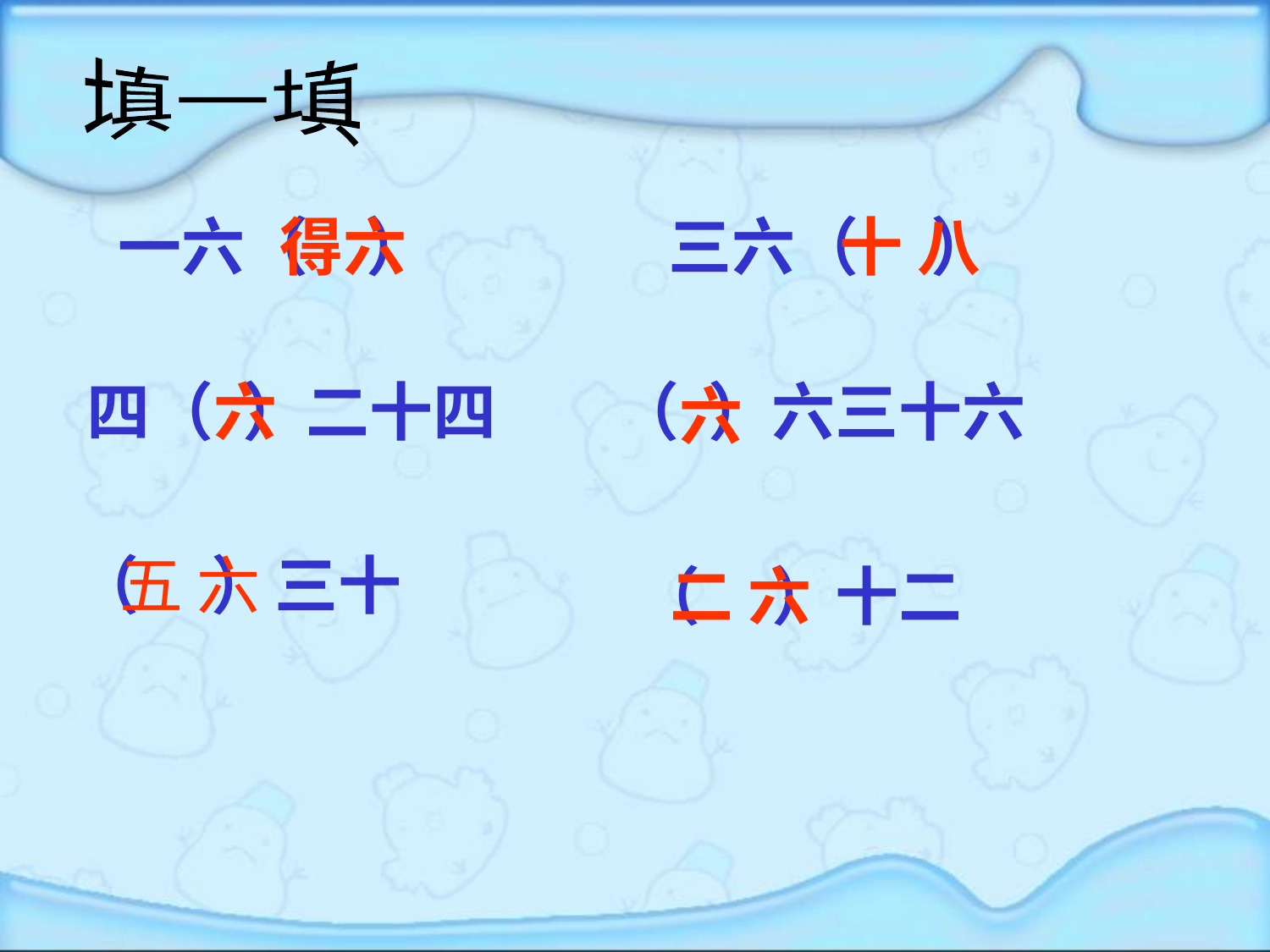

填一填
一六（    ）
得六
三六（     ）
十 八
四（  ）二十四
六
（  ）六三十六
六
（     ）三十
五 六
（     ）十二
二 六